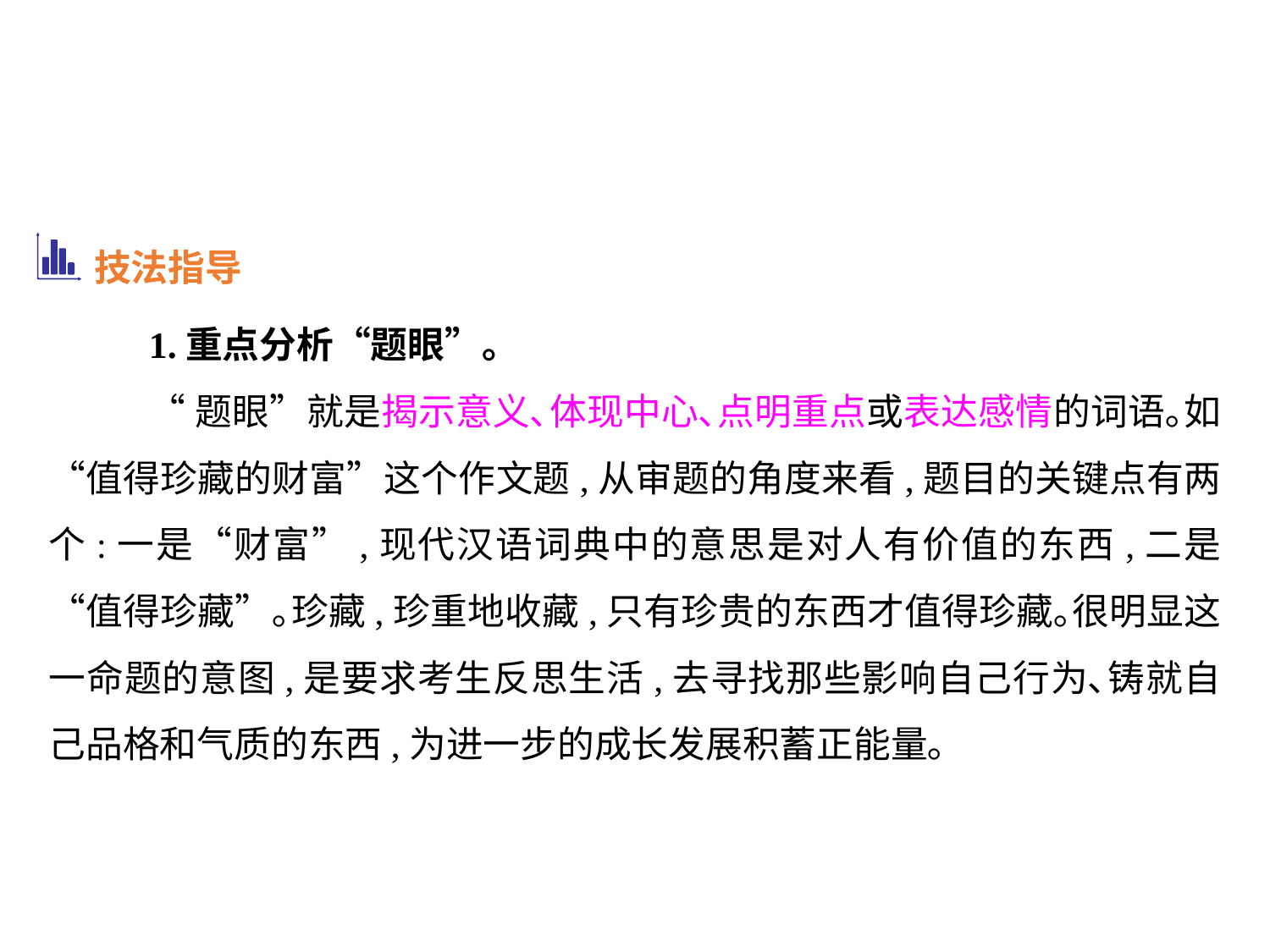

技法指导

1.重点分析“题眼”｡
“题眼”就是揭示意义､体现中心､点明重点或表达感情的词语｡如“值得珍藏的财富”这个作文题,从审题的角度来看,题目的关键点有两个:一是“财富”,现代汉语词典中的意思是对人有价值的东西,二是“值得珍藏”｡珍藏,珍重地收藏,只有珍贵的东西才值得珍藏｡很明显这一命题的意图,是要求考生反思生活,去寻找那些影响自己行为､铸就自己品格和气质的东西,为进一步的成长发展积蓄正能量｡